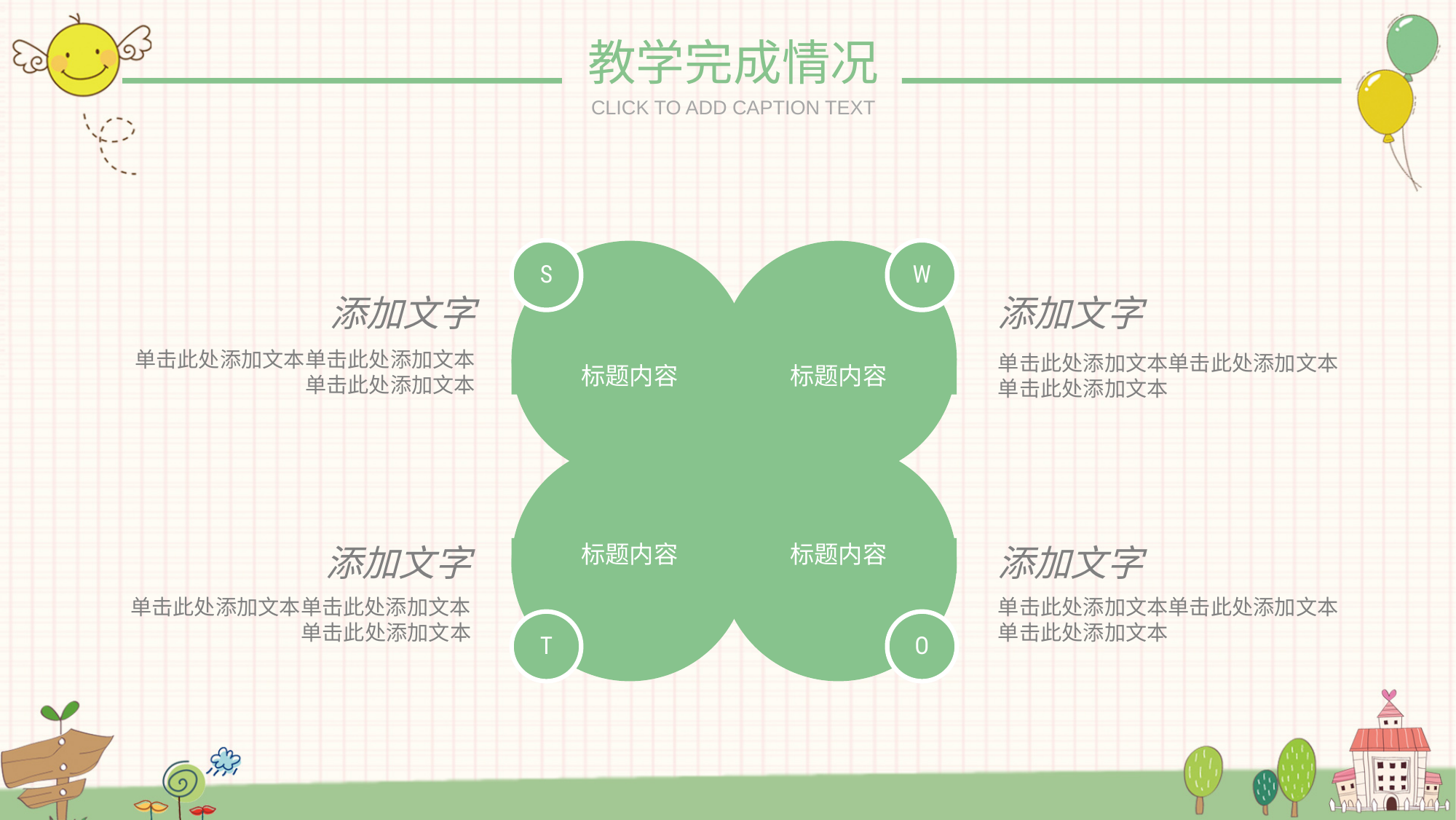

教学完成情况

CLICK TO ADD CAPTION TEXT
S

标题内容
W

标题内容
添加文字
添加文字
单击此处添加文本单击此处添加文本
单击此处添加文本
单击此处添加文本单击此处添加文本
单击此处添加文本

标题内容
T

标题内容
O
添加文字
添加文字
单击此处添加文本单击此处添加文本
单击此处添加文本
单击此处添加文本单击此处添加文本
单击此处添加文本